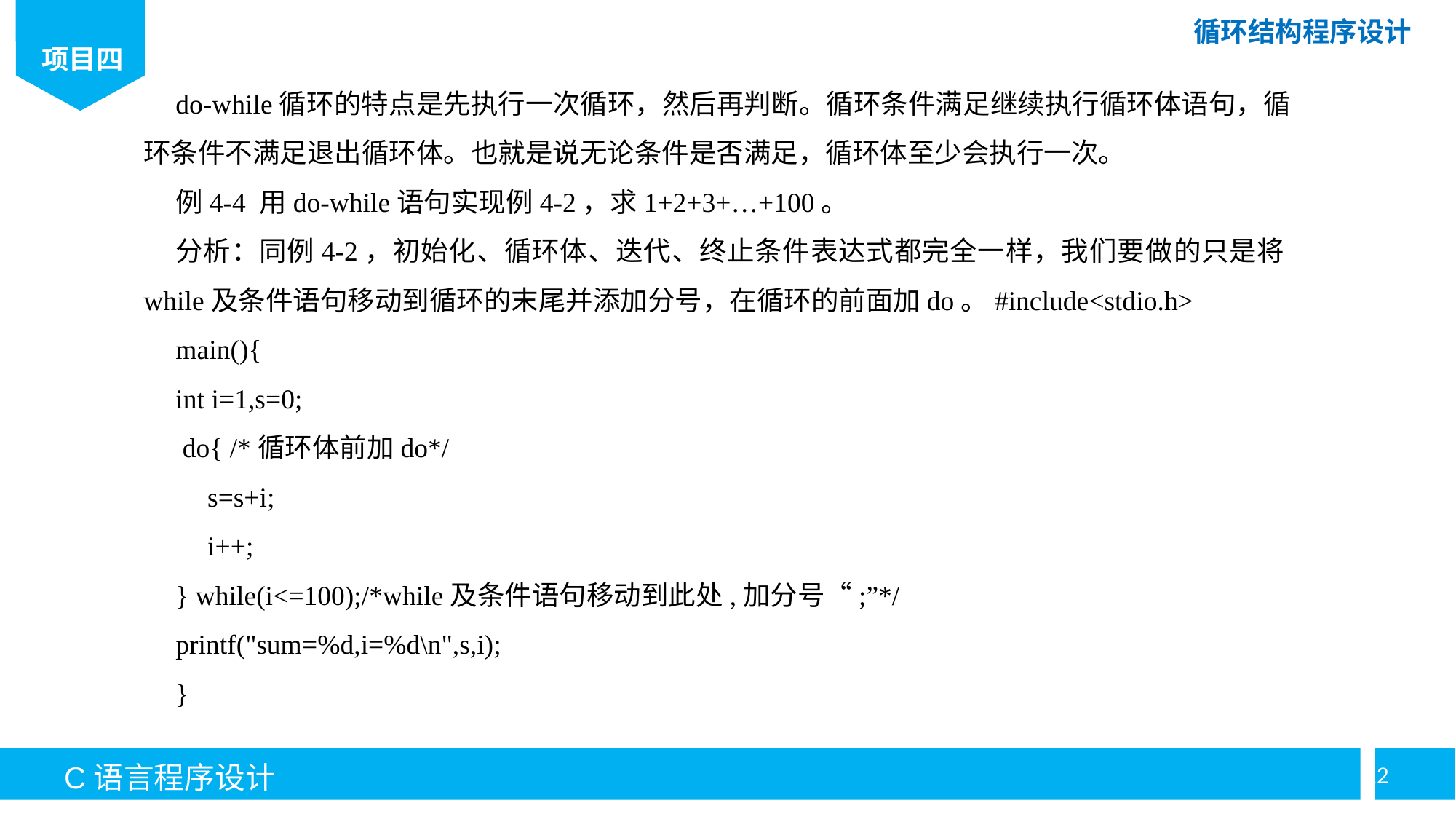

do-while循环的特点是先执行一次循环，然后再判断。循环条件满足继续执行循环体语句，循环条件不满足退出循环体。也就是说无论条件是否满足，循环体至少会执行一次。
例4-4 用do-while语句实现例4-2，求1+2+3+…+100。
分析：同例4-2，初始化、循环体、迭代、终止条件表达式都完全一样，我们要做的只是将while及条件语句移动到循环的末尾并添加分号，在循环的前面加do。#include<stdio.h>
main(){
int i=1,s=0;
 do{ /*循环体前加do*/
s=s+i;
i++;
} while(i<=100);/*while及条件语句移动到此处,加分号“;”*/
printf("sum=%d,i=%d\n",s,i);
}